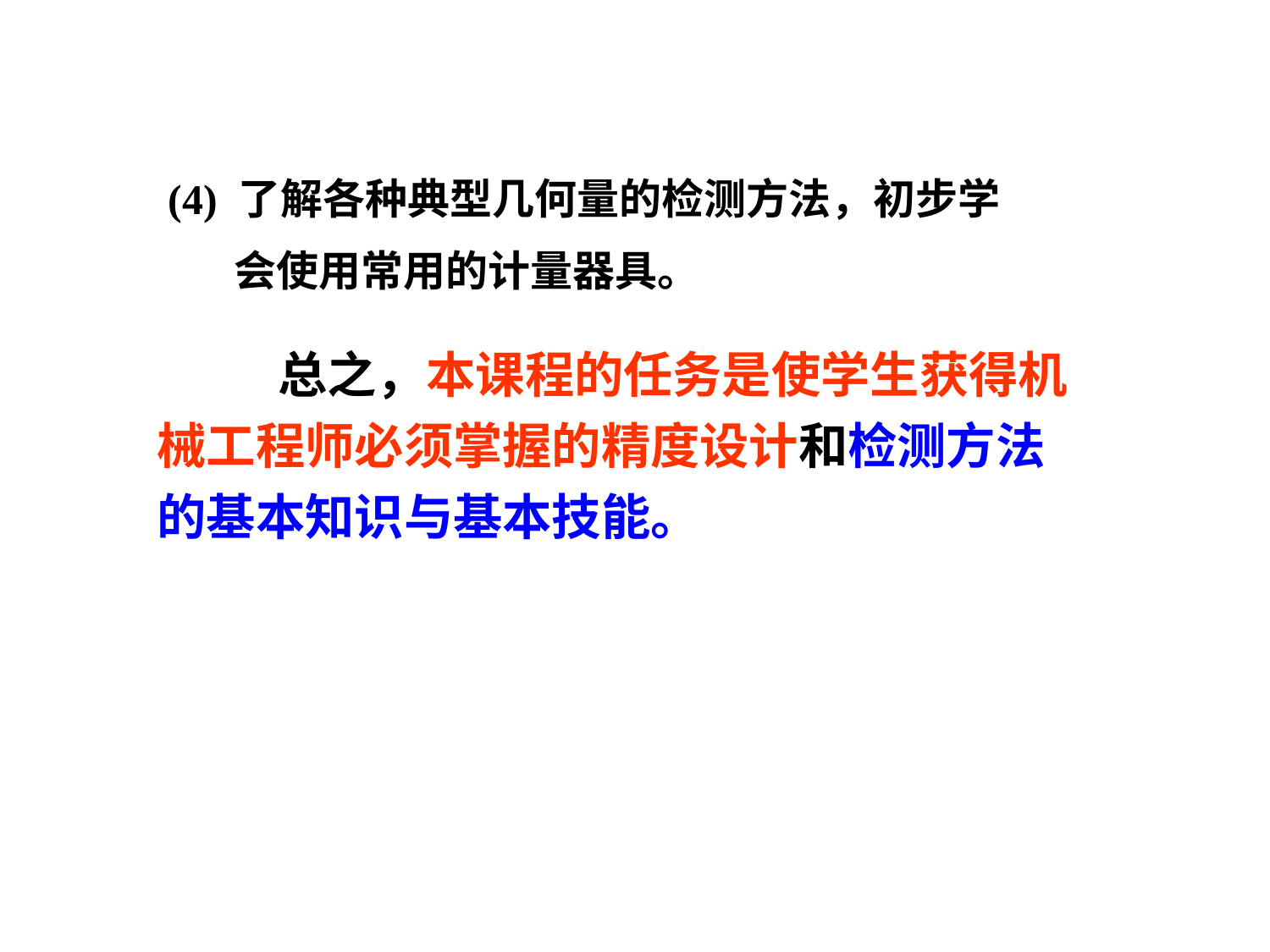

7
 (4) 了解各种典型几何量的检测方法，初步学
       会使用常用的计量器具。
　       总之，本课程的任务是使学生获得机械工程师必须掌握的精度设计和检测方法的基本知识与基本技能。